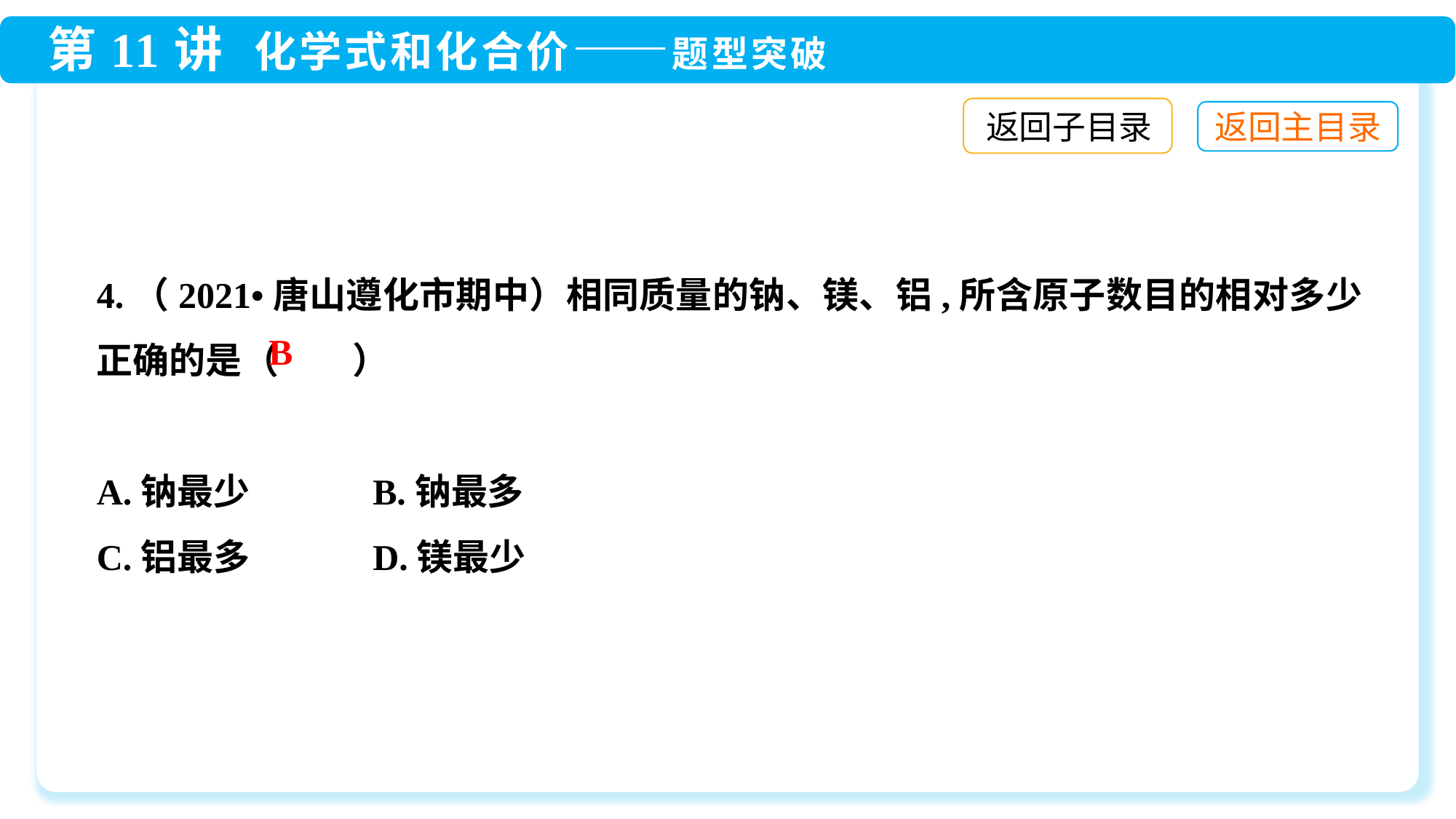

返回子目录
4.（2021•唐山遵化市期中）相同质量的钠、镁、铝,所含原子数目的相对多少正确的是（         ）

A.钠最少	      B.钠最多
C.铝最多	      D.镁最少
B